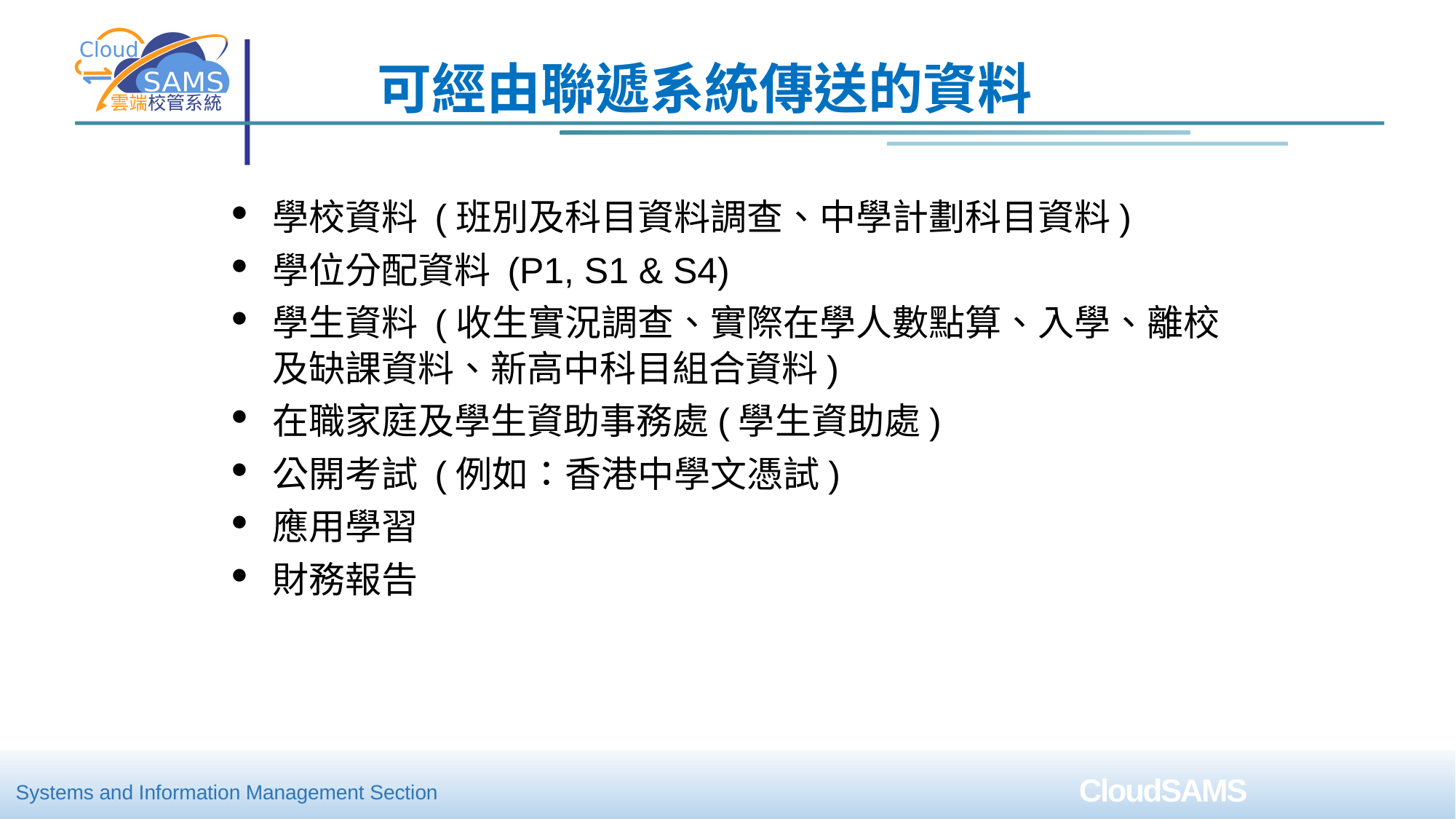

可經由聯遞系統傳送的資料

學校資料 (班別及科目資料調查、中學計劃科目資料)
學位分配資料 (P1, S1 & S4)
學生資料 (收生實況調查、實際在學人數點算、入學、離校及缺課資料、新高中科目組合資料)
在職家庭及學生資助事務處(學生資助處)
公開考試 (例如：香港中學文憑試)
應用學習
財務報告